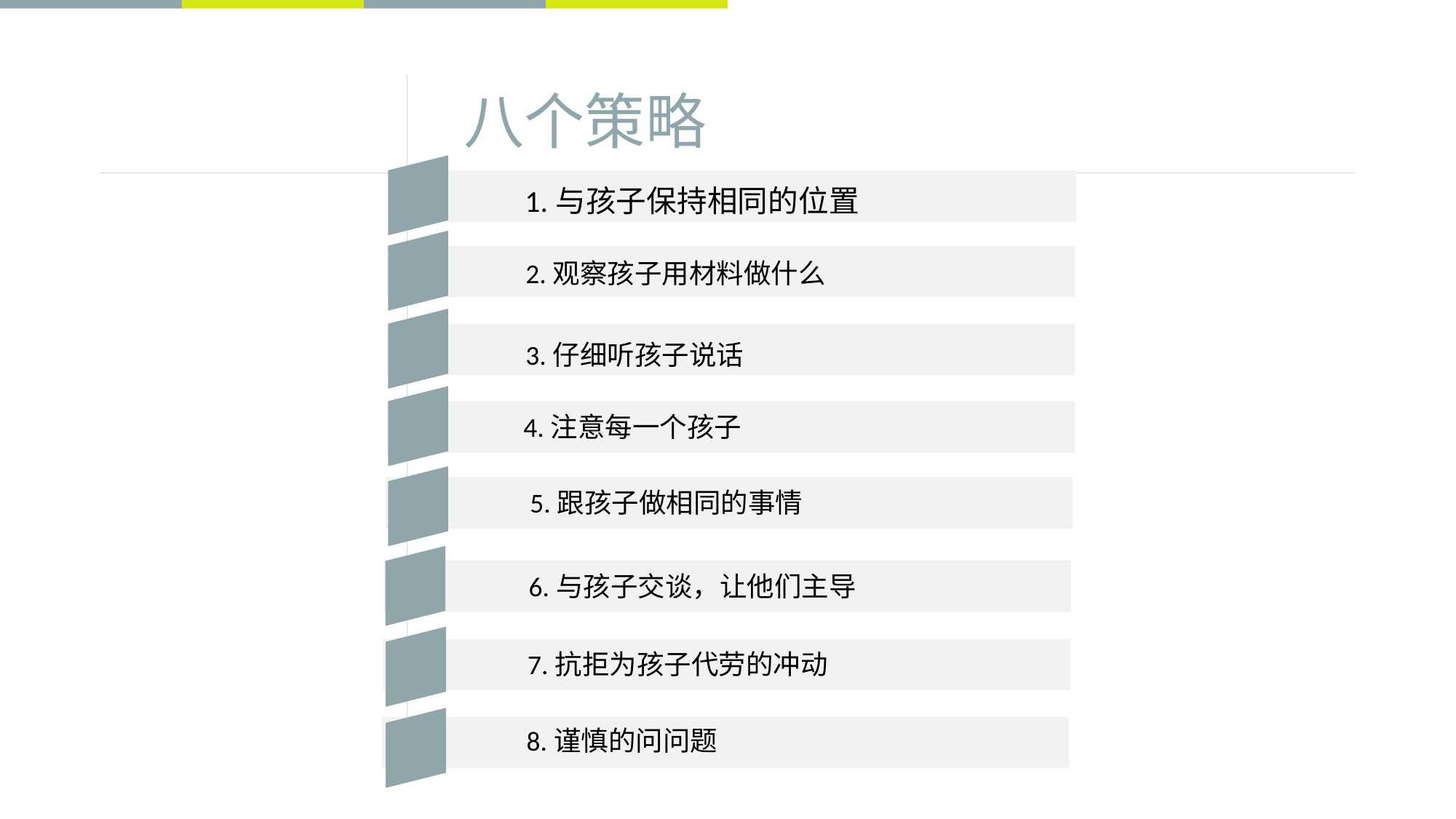

# 八个策略

1.与孩子保持相同的位置

2.观察孩子用材料做什么

3.仔细听孩子说话

4.注意每一个孩子

5.跟孩子做相同的事情

6.与孩子交谈，让他们主导

7.抗拒为孩子代劳的冲动

8.谨慎的问问题